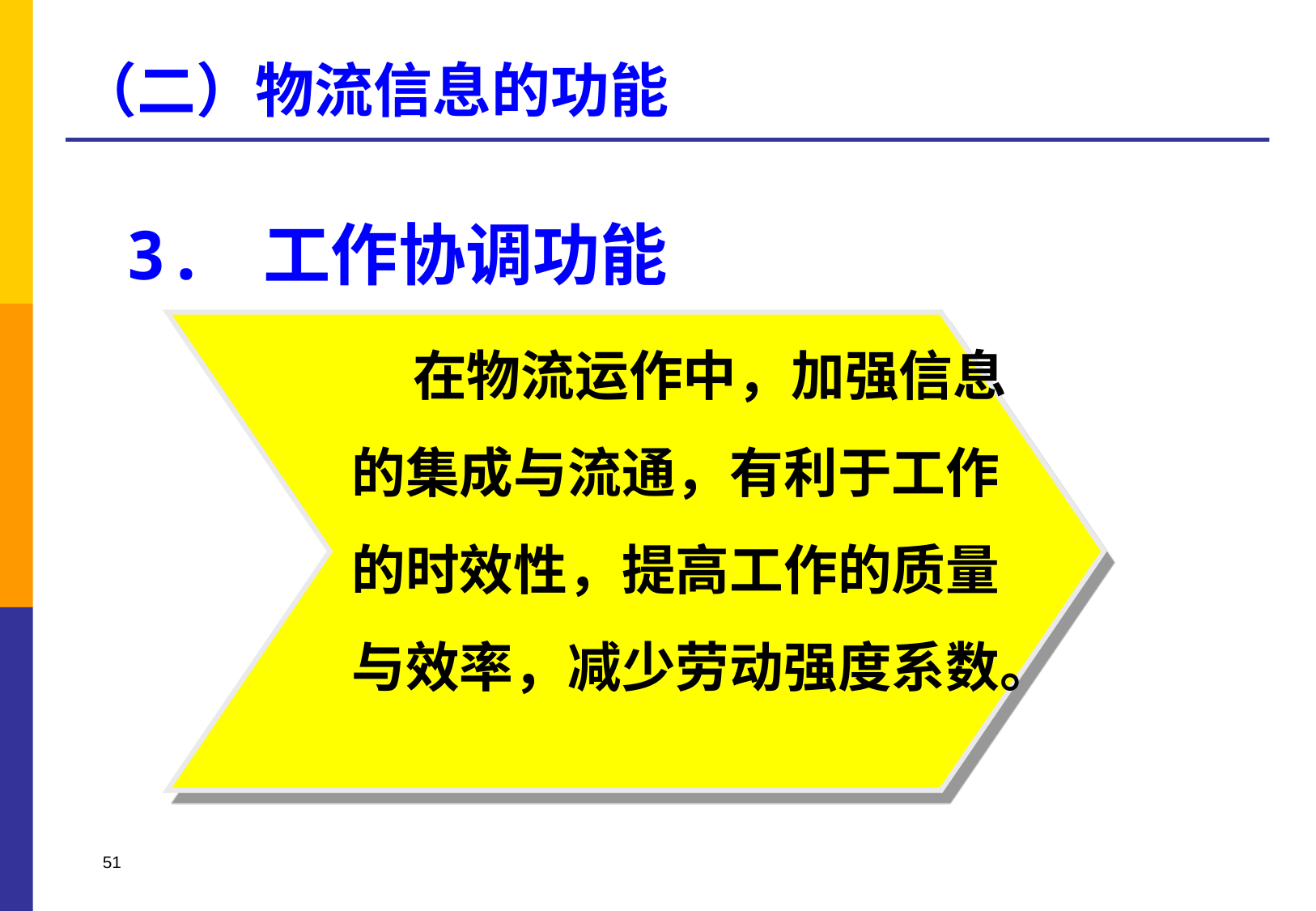

# （二）物流信息的功能
3. 工作协调功能
    在物流运作中，加强信息的集成与流通，有利于工作的时效性，提高工作的质量与效率，减少劳动强度系数。

51